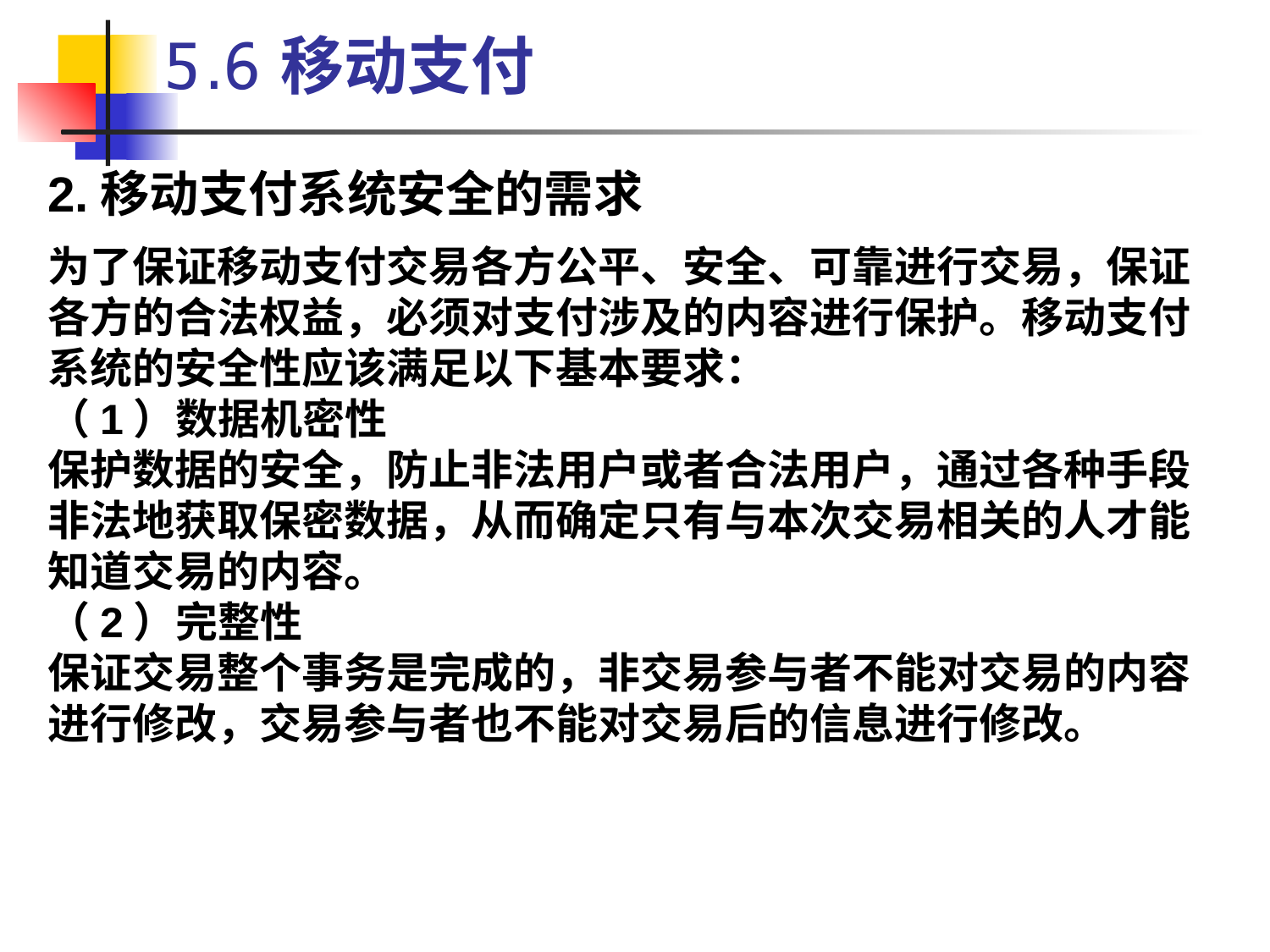

5.6移动支付
2.移动支付系统安全的需求
为了保证移动支付交易各方公平、安全、可靠进行交易，保证各方的合法权益，必须对支付涉及的内容进行保护。移动支付系统的安全性应该满足以下基本要求：
（1）数据机密性
保护数据的安全，防止非法用户或者合法用户，通过各种手段非法地获取保密数据，从而确定只有与本次交易相关的人才能知道交易的内容。
（2）完整性
保证交易整个事务是完成的，非交易参与者不能对交易的内容进行修改，交易参与者也不能对交易后的信息进行修改。